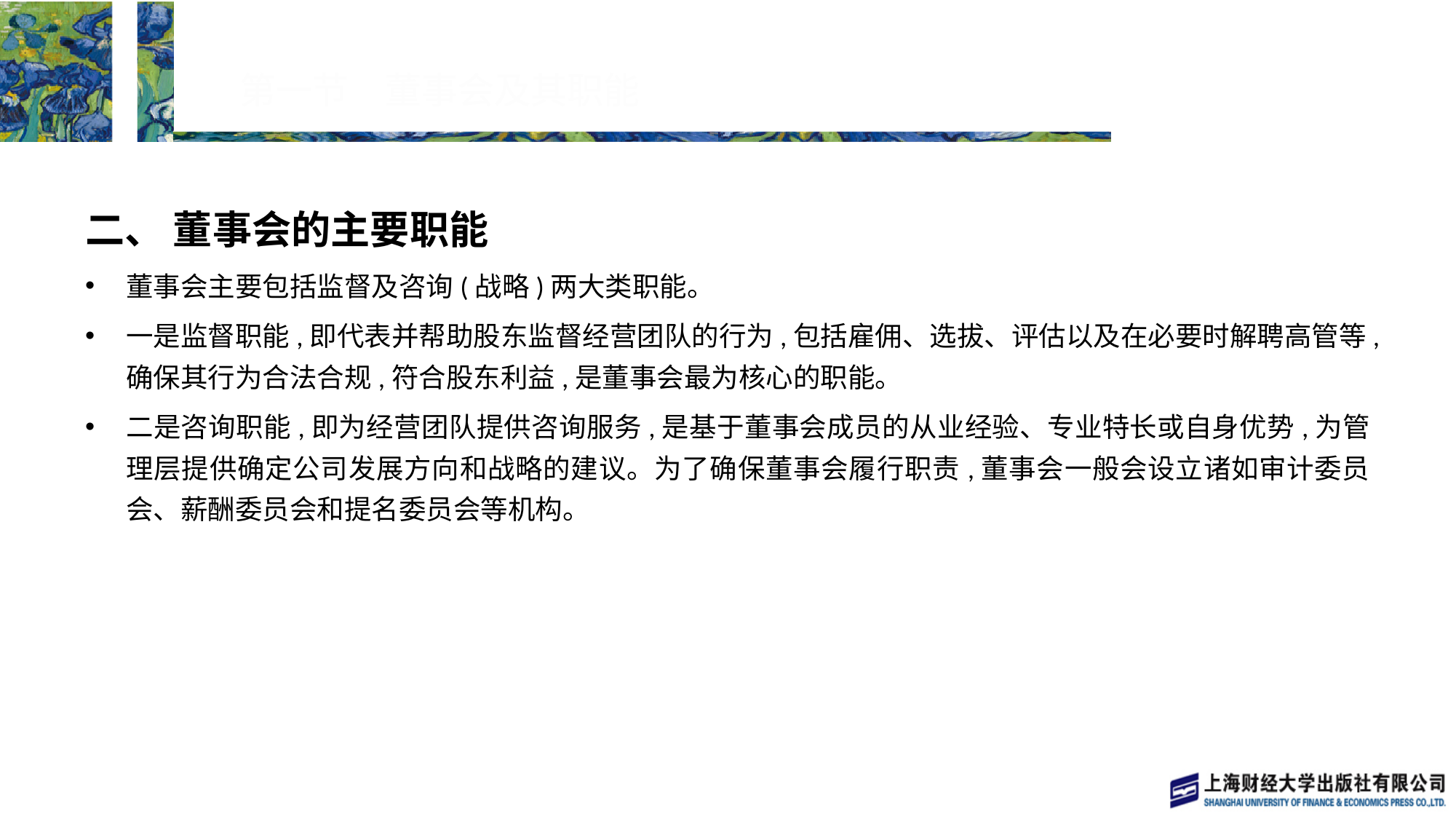

# 第一节　董事会及其职能
二、 董事会的主要职能
董事会主要包括监督及咨询(战略)两大类职能。
一是监督职能,即代表并帮助股东监督经营团队的行为,包括雇佣、选拔、评估以及在必要时解聘高管等,确保其行为合法合规,符合股东利益,是董事会最为核心的职能。
二是咨询职能,即为经营团队提供咨询服务,是基于董事会成员的从业经验、专业特长或自身优势,为管理层提供确定公司发展方向和战略的建议。为了确保董事会履行职责,董事会一般会设立诸如审计委员会、薪酬委员会和提名委员会等机构。